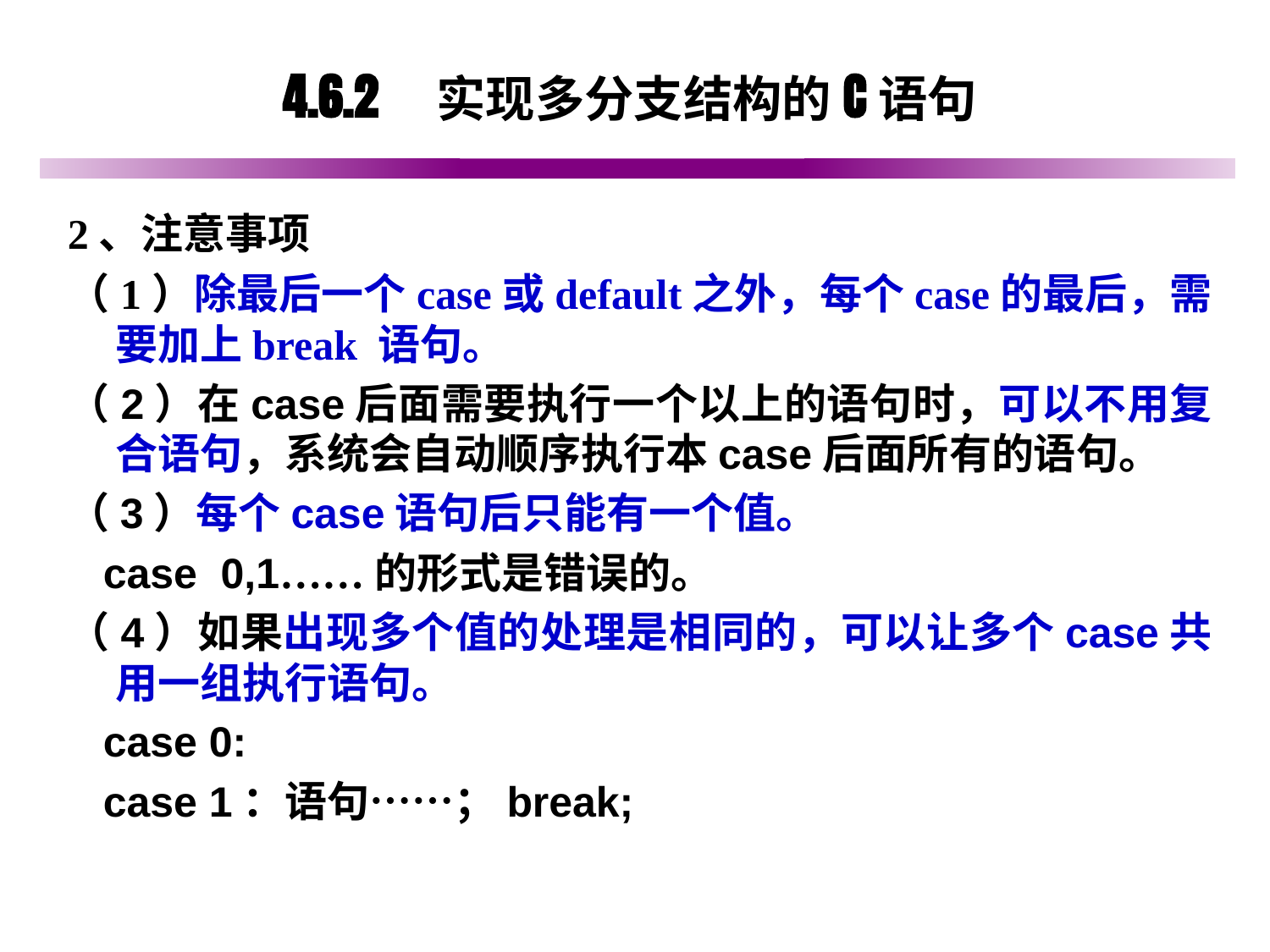

# 4.6.2    实现多分支结构的C语句
2、注意事项
（1）除最后一个case或default之外，每个case的最后，需要加上break 语句。
（2）在case后面需要执行一个以上的语句时，可以不用复合语句，系统会自动顺序执行本case后面所有的语句。
（3）每个case语句后只能有一个值。
   case  0,1……的形式是错误的。
（4）如果出现多个值的处理是相同的，可以让多个case共用一组执行语句。
   case 0:
   case 1：语句……；break;